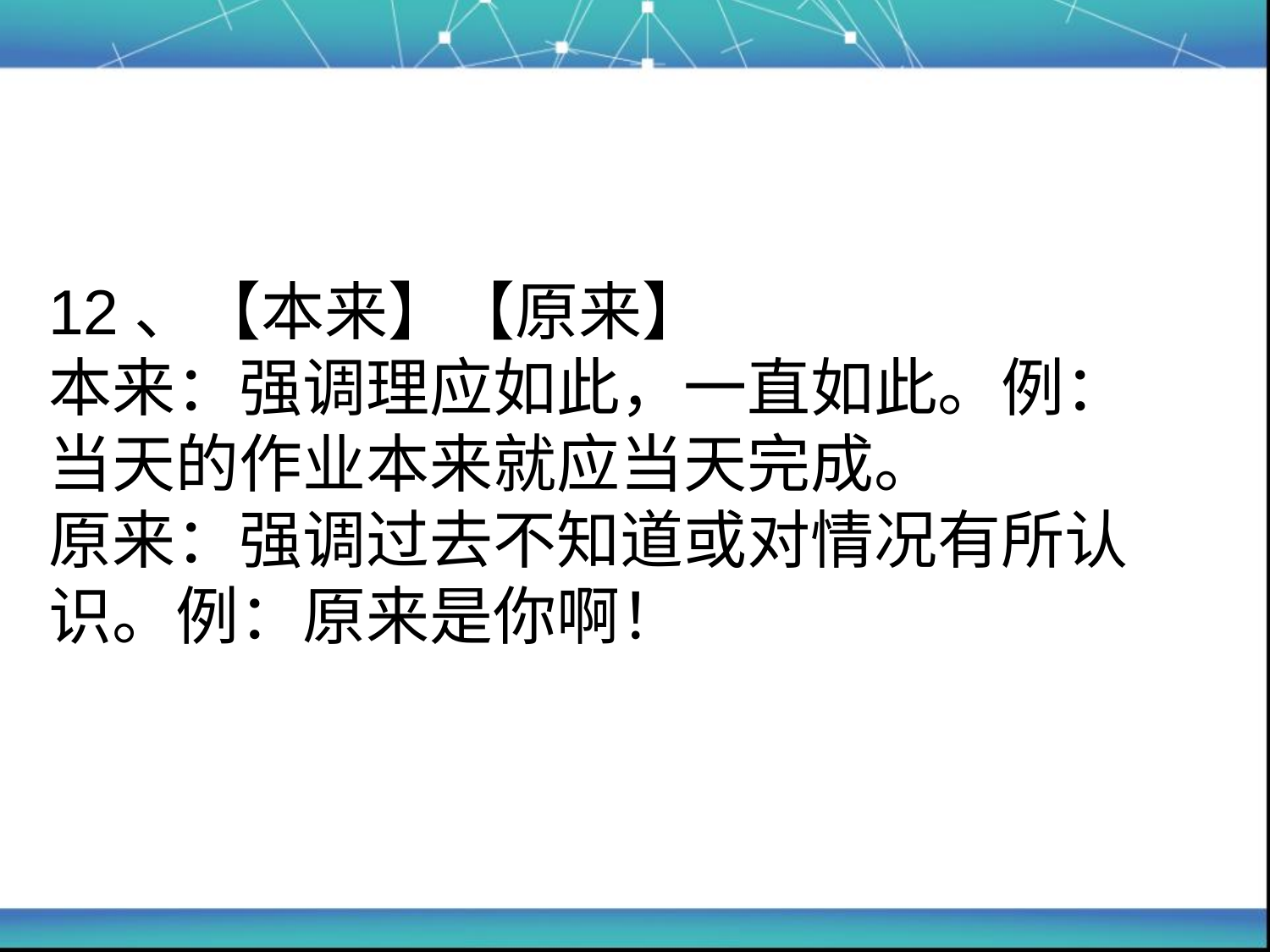

# 12、【本来】【原来】 本来：强调理应如此，一直如此。例：当天的作业本来就应当天完成。 原来：强调过去不知道或对情况有所认识。例：原来是你啊！